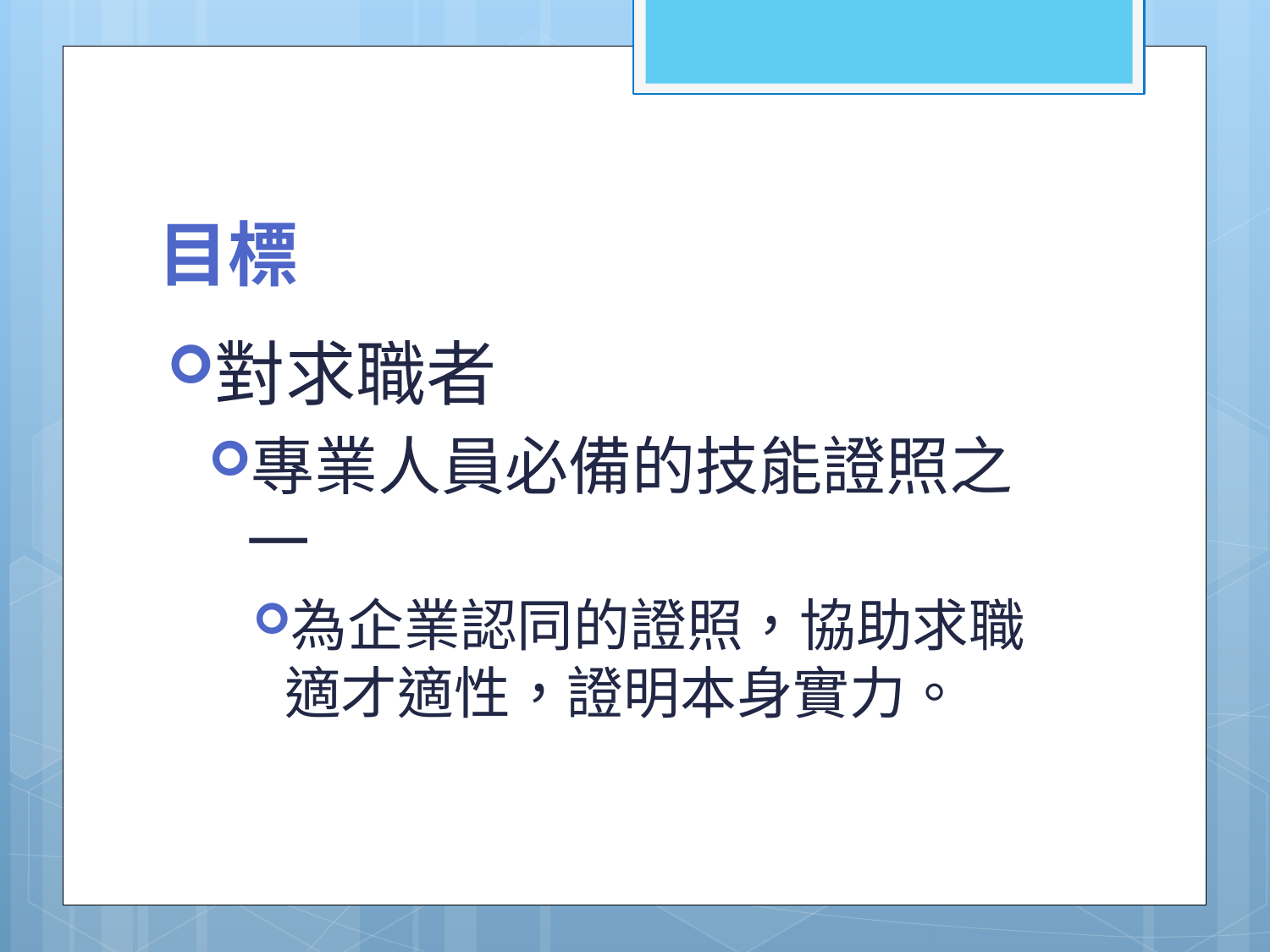

# 目標
對求職者
專業人員必備的技能證照之一
為企業認同的證照，協助求職適才適性，證明本身實力。